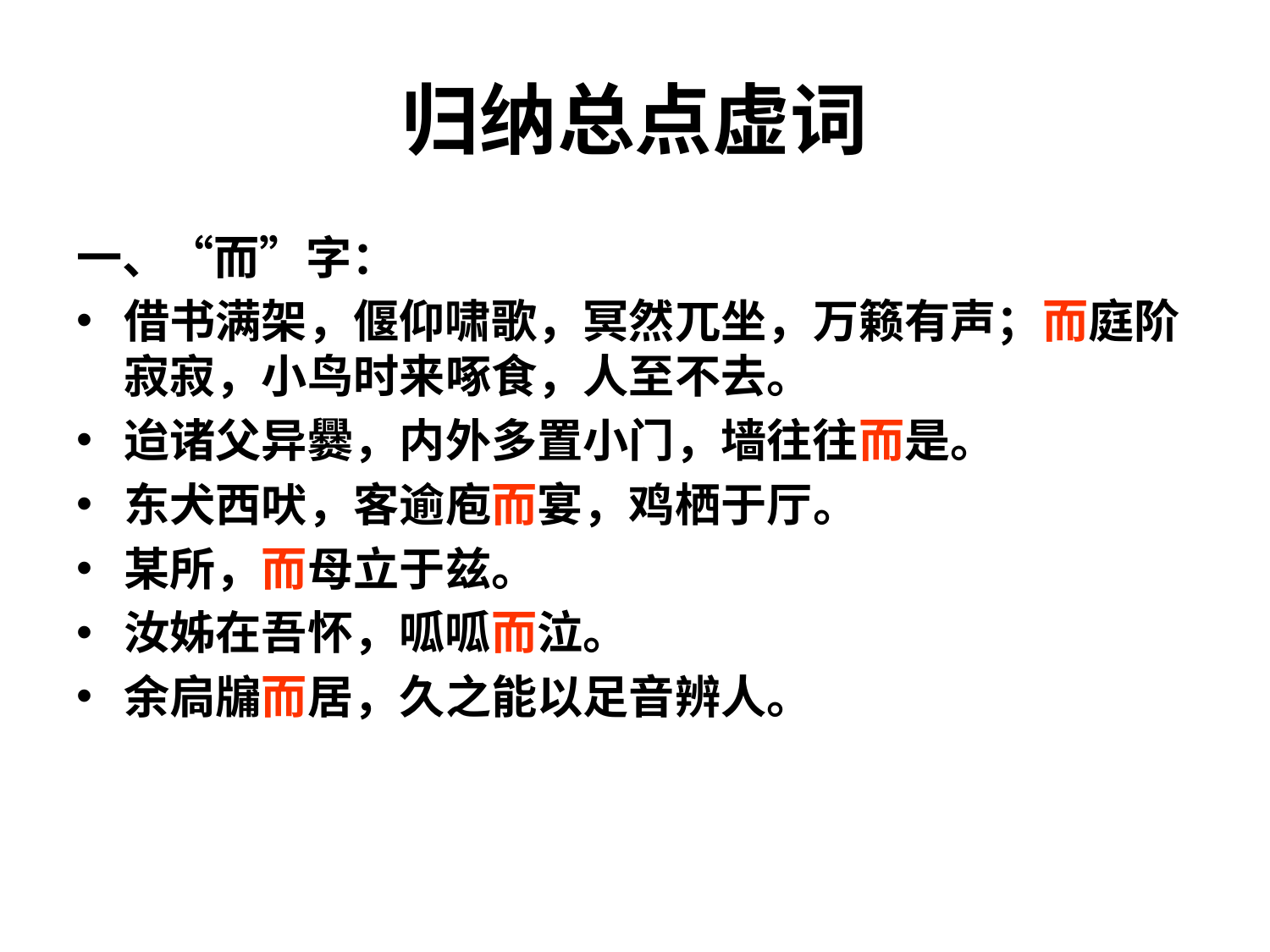

# 归纳总点虚词
一、“而”字：
借书满架，偃仰啸歌，冥然兀坐，万籁有声；而庭阶寂寂，小鸟时来啄食，人至不去。
迨诸父异爨，内外多置小门，墙往往而是。
东犬西吠，客逾庖而宴，鸡栖于厅。
某所，而母立于兹。
汝姊在吾怀，呱呱而泣。
余扃牖而居，久之能以足音辨人。